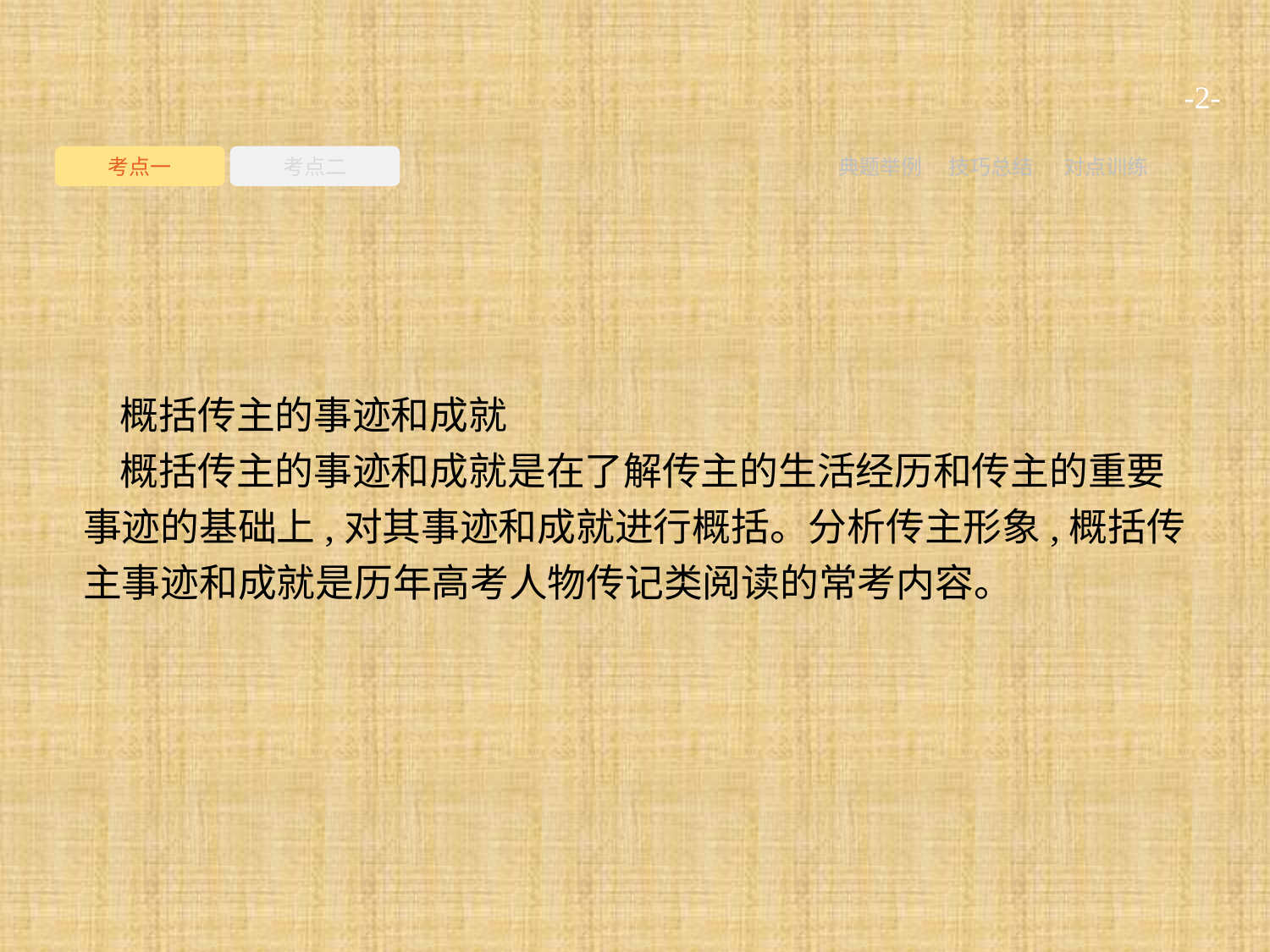

-2-
考点一
考点二
典题举例
技巧总结
对点训练
概括传主的事迹和成就
概括传主的事迹和成就是在了解传主的生活经历和传主的重要事迹的基础上,对其事迹和成就进行概括。分析传主形象,概括传主事迹和成就是历年高考人物传记类阅读的常考内容。